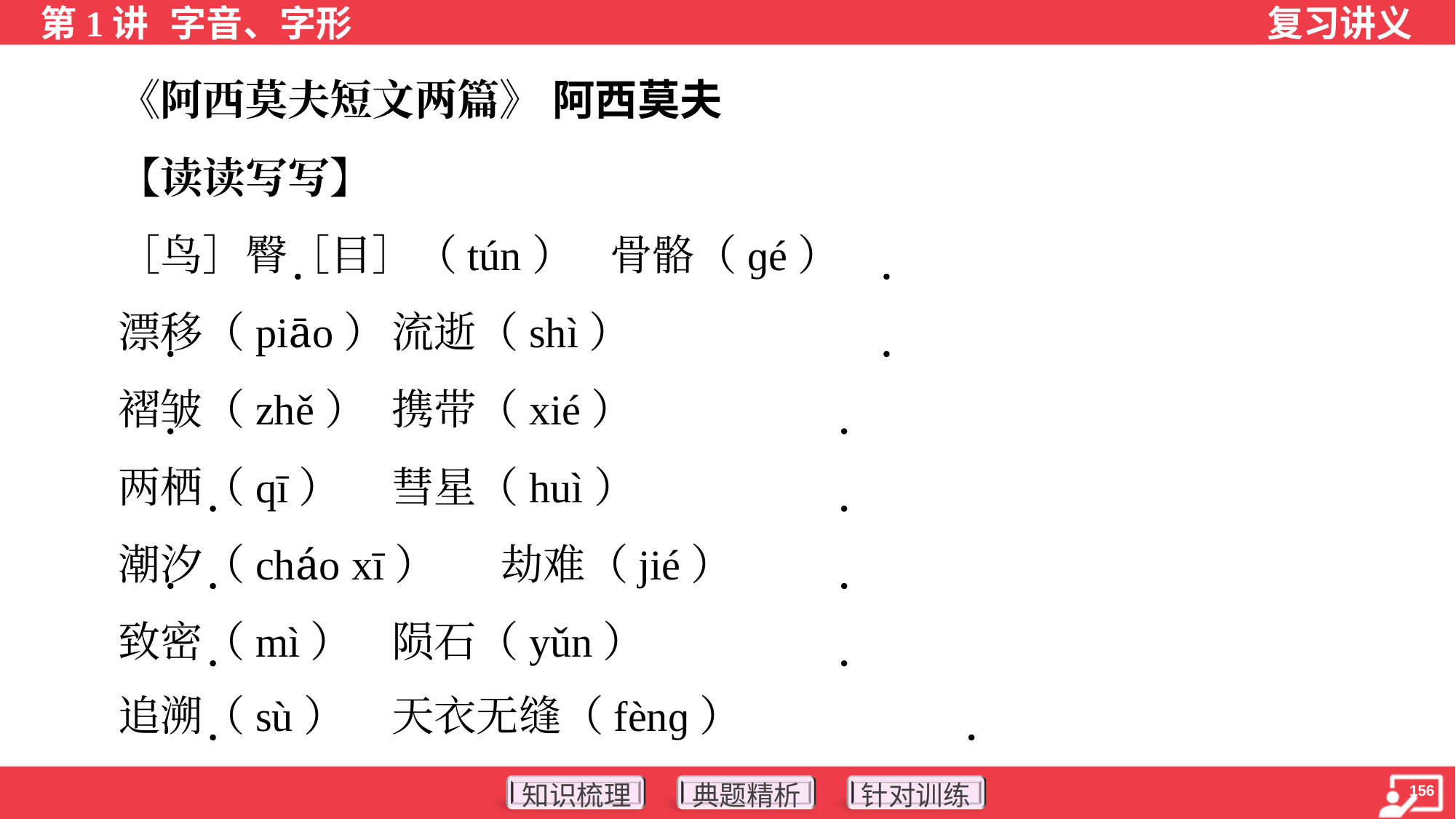

《阿西莫夫短文两篇》 阿西莫夫
    【读读写写】
    ［鸟］臀［目］（tún）	骨骼（ɡé）
    漂移（piāo）	流逝（shì）
    褶皱（zhě）	携带（xié）
    两栖（qī）	彗星（huì）
    潮汐（cháo xī）	劫难（jié）
    致密（mì）	陨石（yǔn）
    追溯（sù）	天衣无缝（fènɡ）